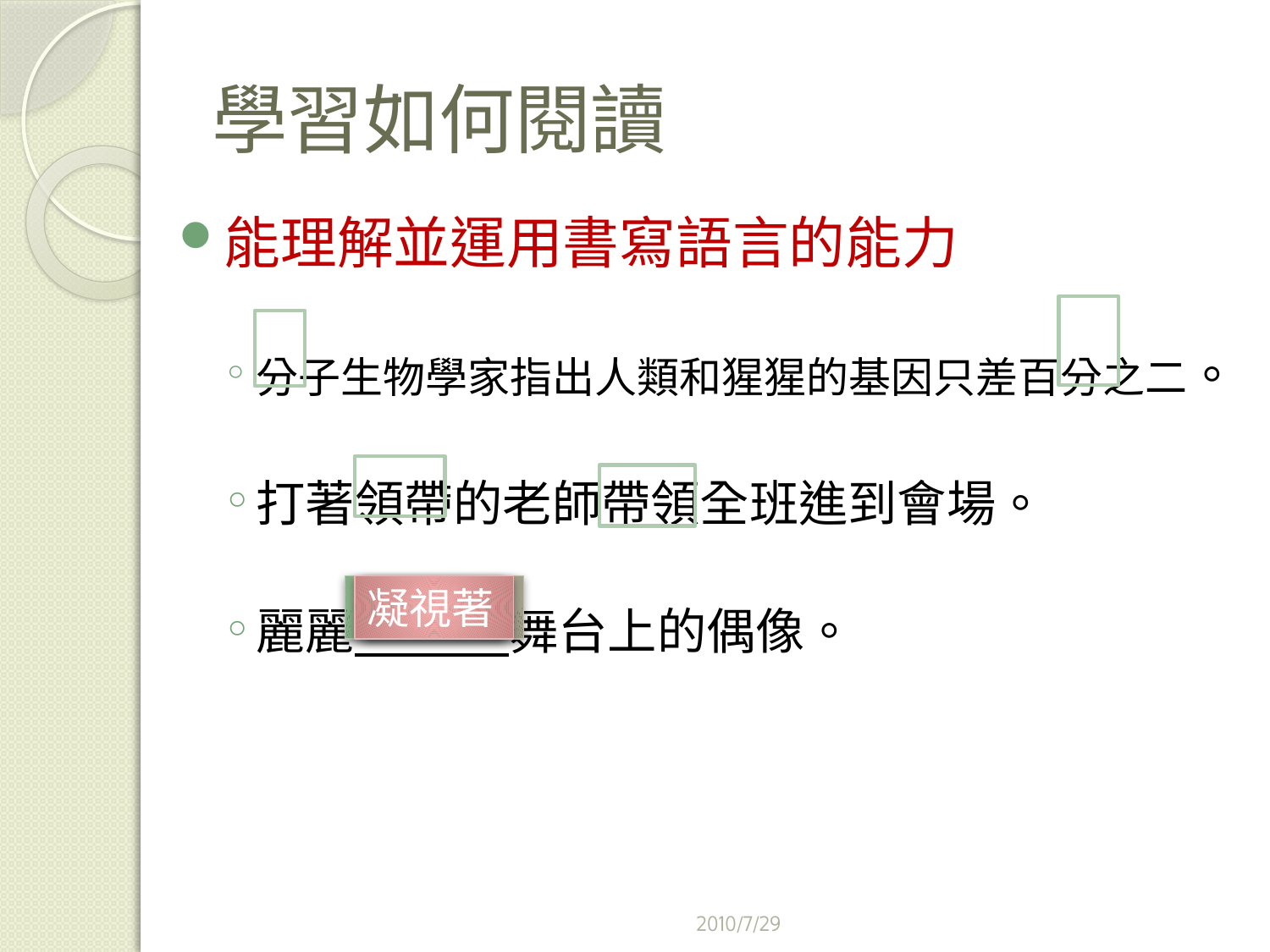

# 學習如何閱讀
能理解並運用書寫語言的能力
分子生物學家指出人類和猩猩的基因只差百分之二。
打著領帶的老師帶領全班進到會場。
麗麗              舞台上的偶像。

看著
凝視著
注視著
2010/7/29